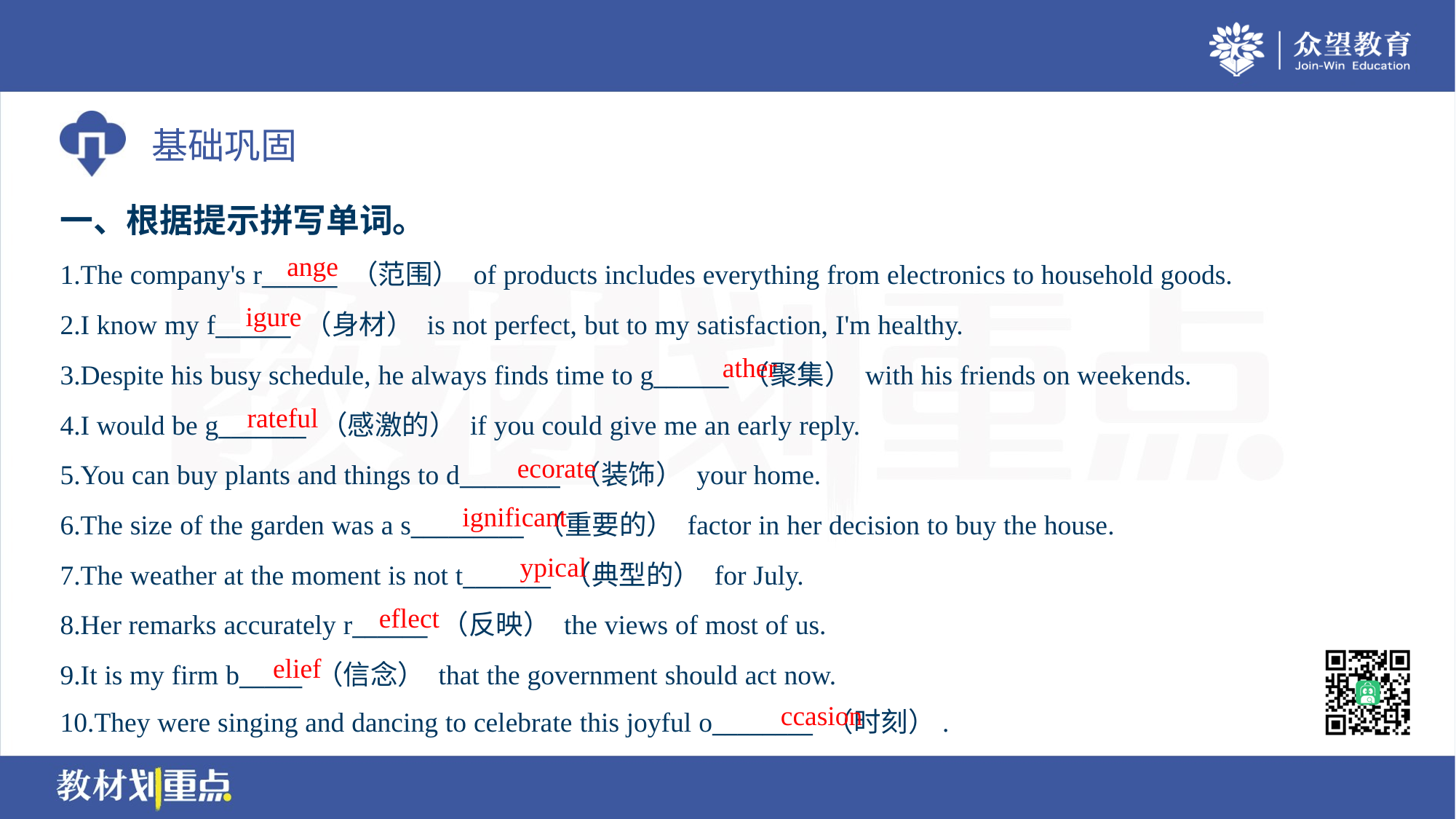

一、根据提示拼写单词。
ange
1.The company's r______ （范围） of products includes everything from electronics to household goods.
2.I know my f______ （身材） is not perfect, but to my satisfaction, I'm healthy.
3.Despite his busy schedule, he always finds time to g______ （聚集） with his friends on weekends.
4.I would be g_______ （感激的） if you could give me an early reply.
5.You can buy plants and things to d________ （装饰） your home.
6.The size of the garden was a s_________ （重要的） factor in her decision to buy the house.
7.The weather at the moment is not t_______ （典型的） for July.
8.Her remarks accurately r______ （反映） the views of most of us.
9.It is my firm b_____ （信念） that the government should act now.
10.They were singing and dancing to celebrate this joyful o________ （时刻）.
igure
ather
rateful
ecorate
ignificant
ypical
eflect
elief
ccasion